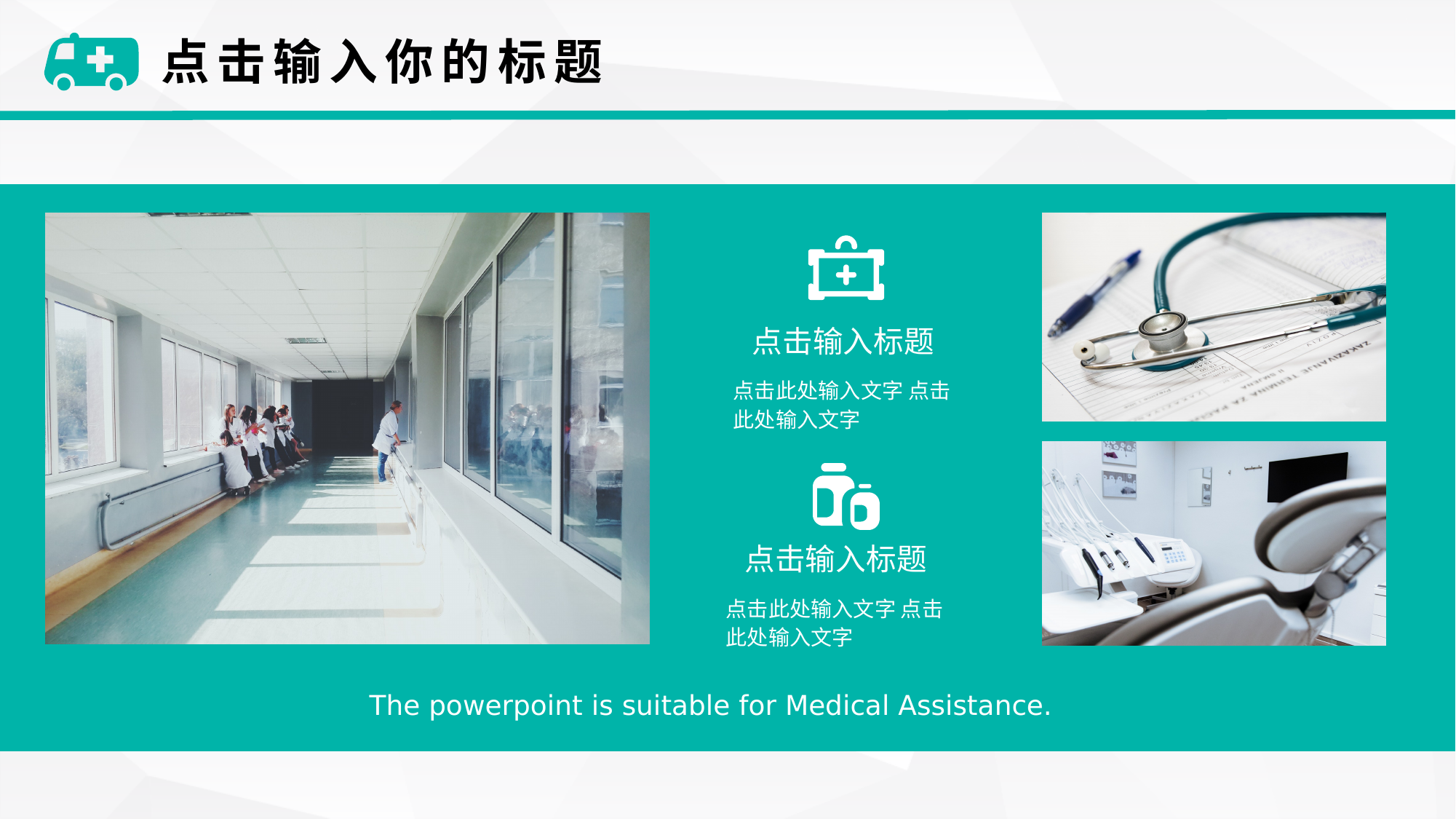

点击输入你的标题

点击输入标题
点击此处输入文字 点击此处输入文字

点击输入标题
点击此处输入文字 点击此处输入文字
The powerpoint is suitable for Medical Assistance.